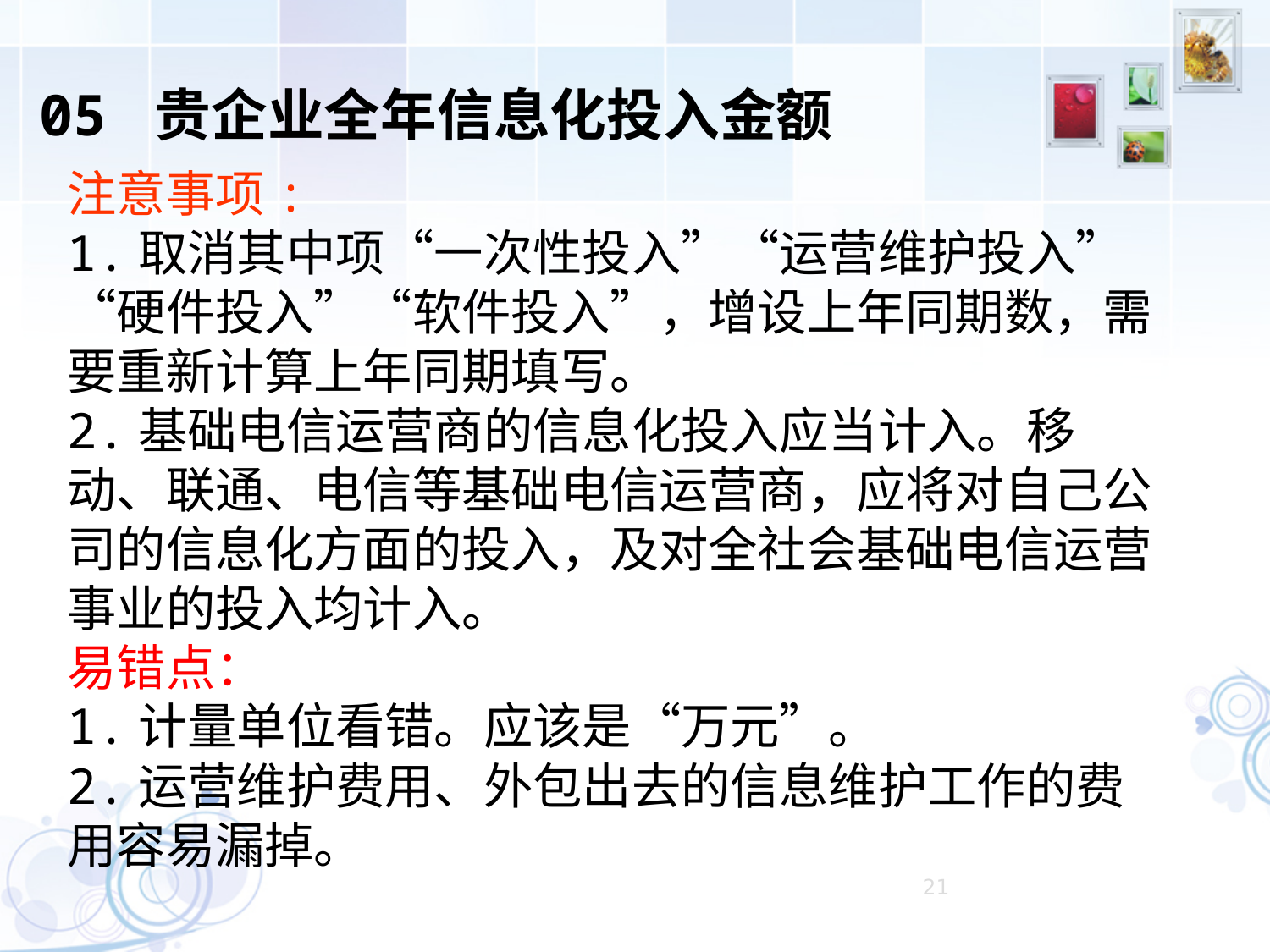

05 贵企业全年信息化投入金额
注意事项:
1.取消其中项“一次性投入”“运营维护投入”“硬件投入”“软件投入”，增设上年同期数，需要重新计算上年同期填写。
2.基础电信运营商的信息化投入应当计入。移动、联通、电信等基础电信运营商，应将对自己公司的信息化方面的投入，及对全社会基础电信运营事业的投入均计入。
易错点：
1.计量单位看错。应该是“万元”。
2.运营维护费用、外包出去的信息维护工作的费用容易漏掉。
21